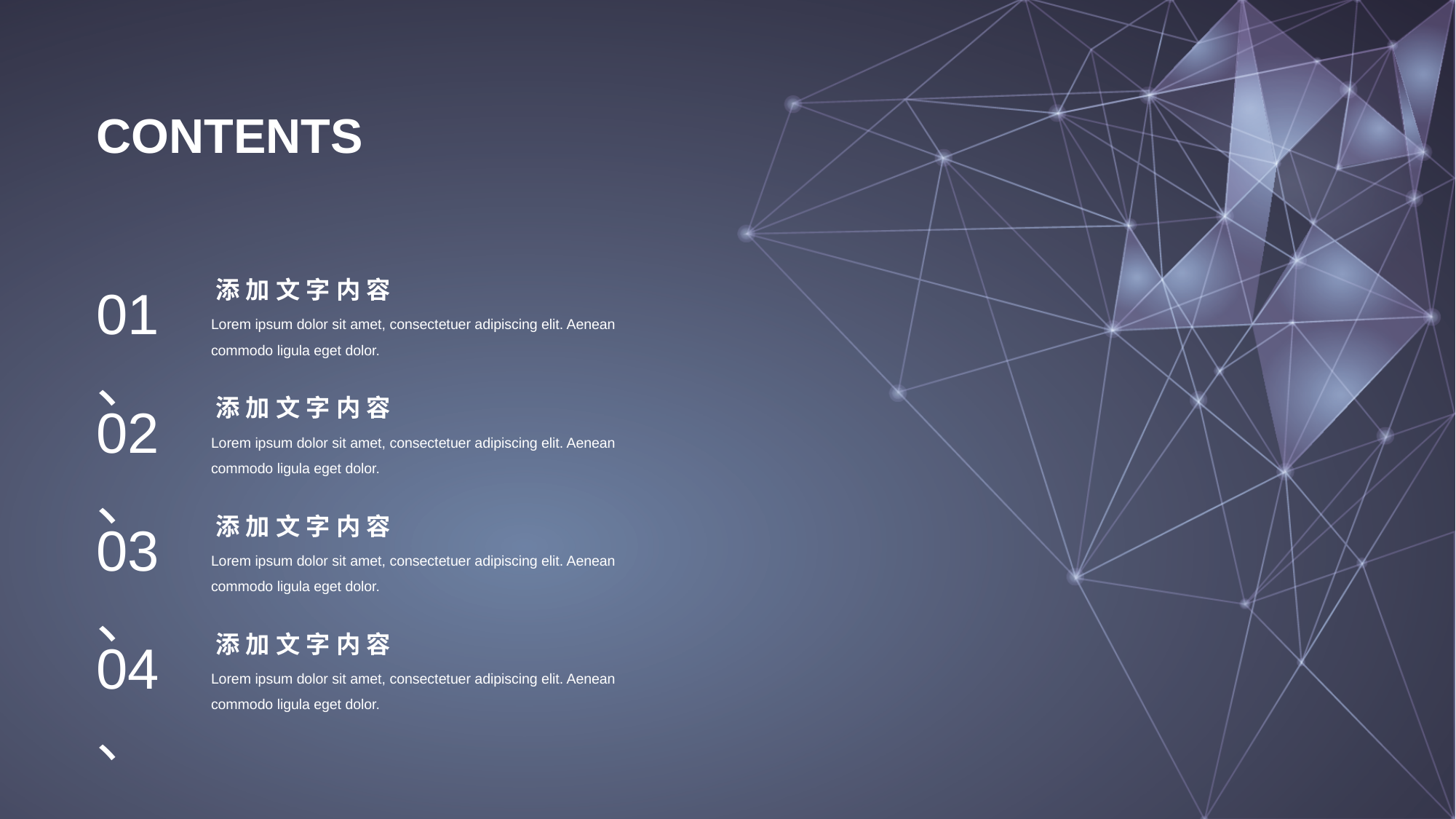

CONTENTS
添加文字内容
01、
Lorem ipsum dolor sit amet, consectetuer adipiscing elit. Aenean commodo ligula eget dolor.
添加文字内容
02、
Lorem ipsum dolor sit amet, consectetuer adipiscing elit. Aenean commodo ligula eget dolor.
添加文字内容
03、
Lorem ipsum dolor sit amet, consectetuer adipiscing elit. Aenean commodo ligula eget dolor.
添加文字内容
04、
Lorem ipsum dolor sit amet, consectetuer adipiscing elit. Aenean commodo ligula eget dolor.